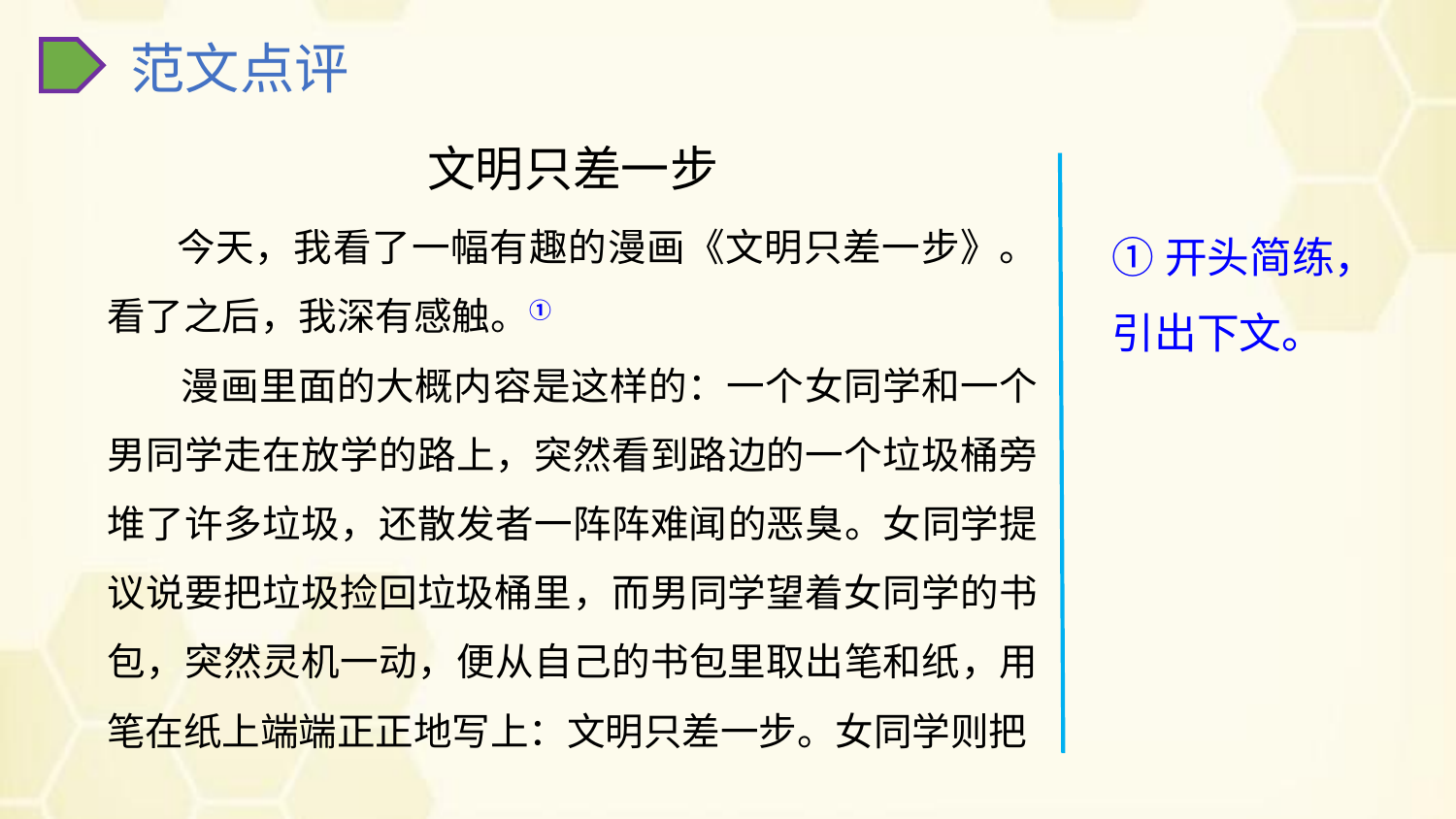

范文点评

文明只差一步
      今天，我看了一幅有趣的漫画《文明只差一步》。看了之后，我深有感触。①
       漫画里面的大概内容是这样的：一个女同学和一个男同学走在放学的路上，突然看到路边的一个垃圾桶旁堆了许多垃圾，还散发者一阵阵难闻的恶臭。女同学提议说要把垃圾捡回垃圾桶里，而男同学望着女同学的书包，突然灵机一动，便从自己的书包里取出笔和纸，用笔在纸上端端正正地写上：文明只差一步。女同学则把
①开头简练，引出下文。